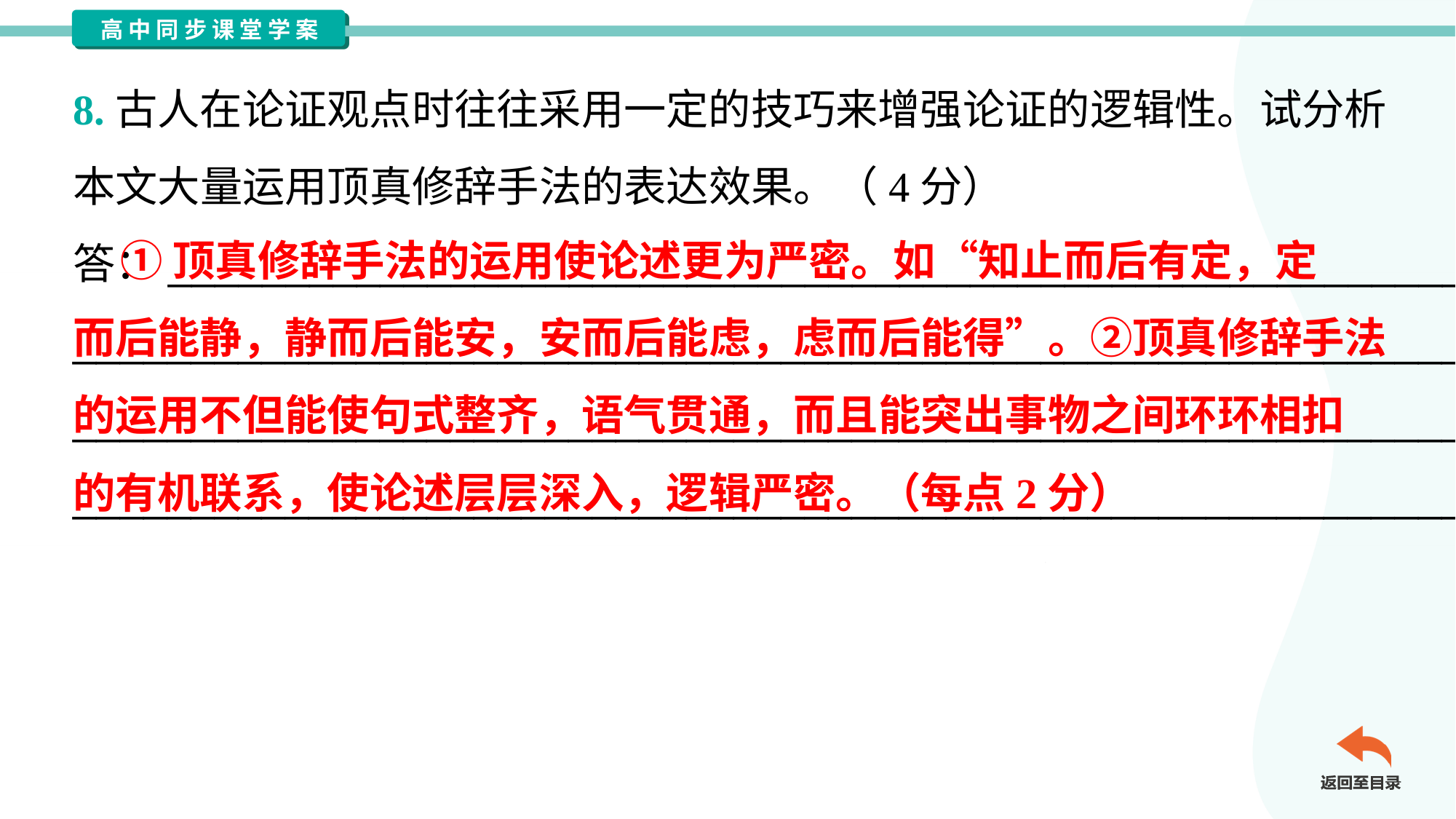

8.古人在论证观点时往往采用一定的技巧来增强论证的逻辑性。试分析
本文大量运用顶真修辞手法的表达效果。（4分）
答：_________________________________________________________
_____________________________________________________________
_____________________________________________________________
_____________________________________________________________
     ①顶真修辞手法的运用使论述更为严密。如“知止而后有定，定
而后能静，静而后能安，安而后能虑，虑而后能得”。②顶真修辞手法
的运用不但能使句式整齐，语气贯通，而且能突出事物之间环环相扣
的有机联系，使论述层层深入，逻辑严密。（每点2分）